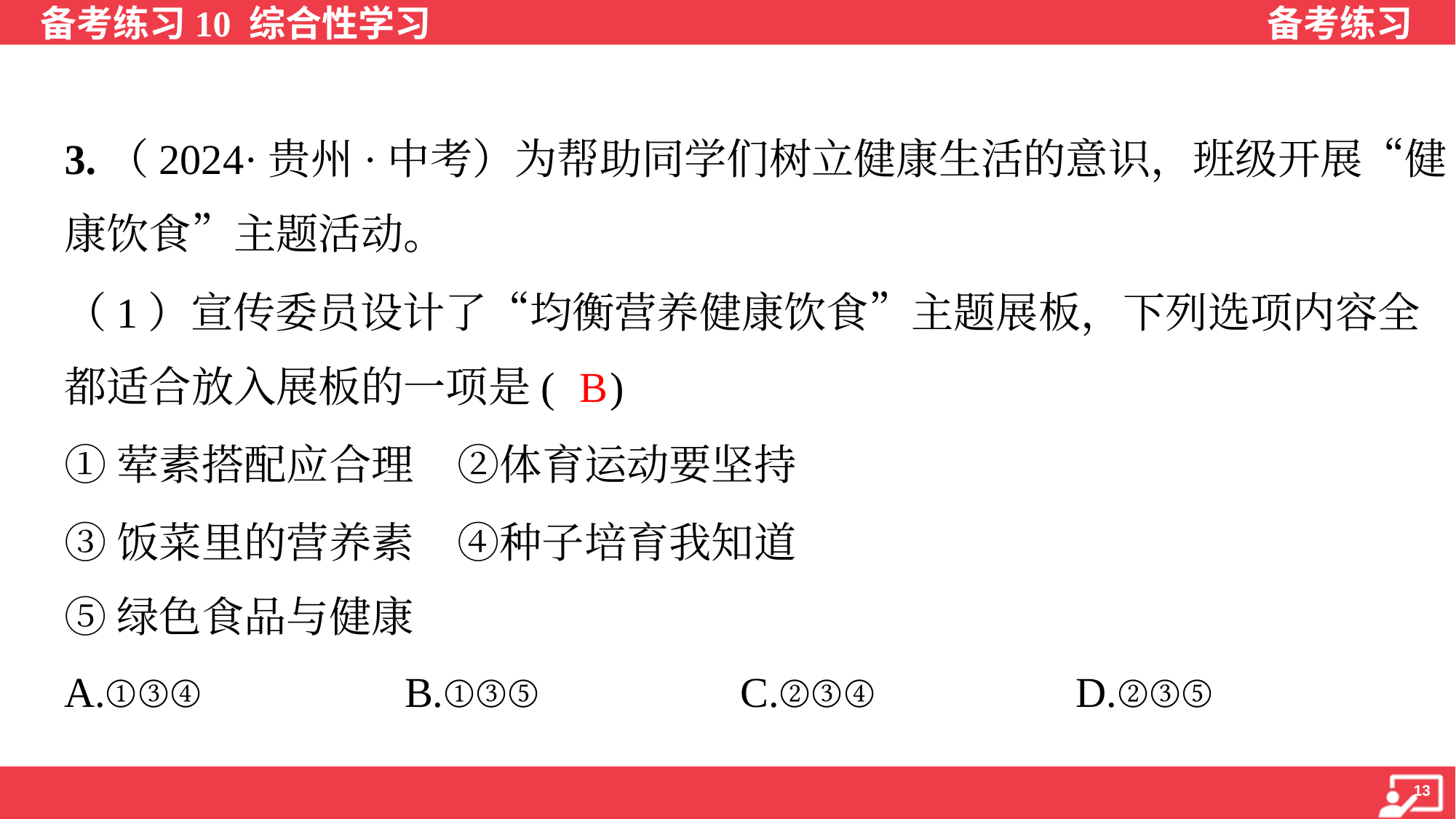

3.（2024·贵州·中考）为帮助同学们树立健康生活的意识，班级开展“健
康饮食”主题活动。
（1）宣传委员设计了“均衡营养健康饮食”主题展板，下列选项内容全
都适合放入展板的一项是(     )
B
①荤素搭配应合理    ②体育运动要坚持
③饭菜里的营养素    ④种子培育我知道
⑤绿色食品与健康
A.①③④	B.①③⑤	C.②③④	D.②③⑤